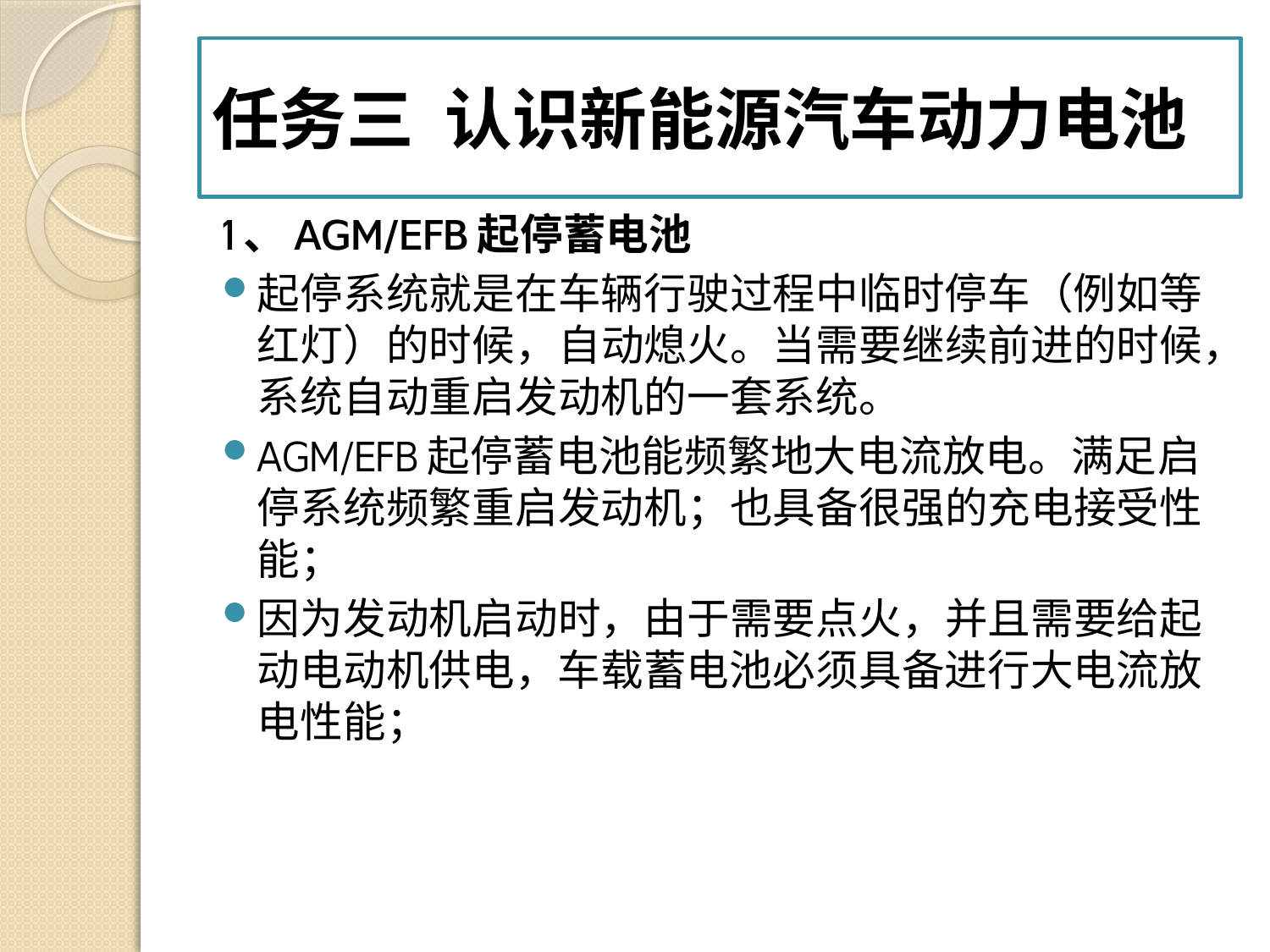

# 任务三  认识新能源汽车动力电池
1、AGM/EFB起停蓄电池
起停系统就是在车辆行驶过程中临时停车（例如等红灯）的时候，自动熄火。当需要继续前进的时候，系统自动重启发动机的一套系统。
AGM/EFB起停蓄电池能频繁地大电流放电。满足启停系统频繁重启发动机；也具备很强的充电接受性能；
因为发动机启动时，由于需要点火，并且需要给起动电动机供电，车载蓄电池必须具备进行大电流放电性能；